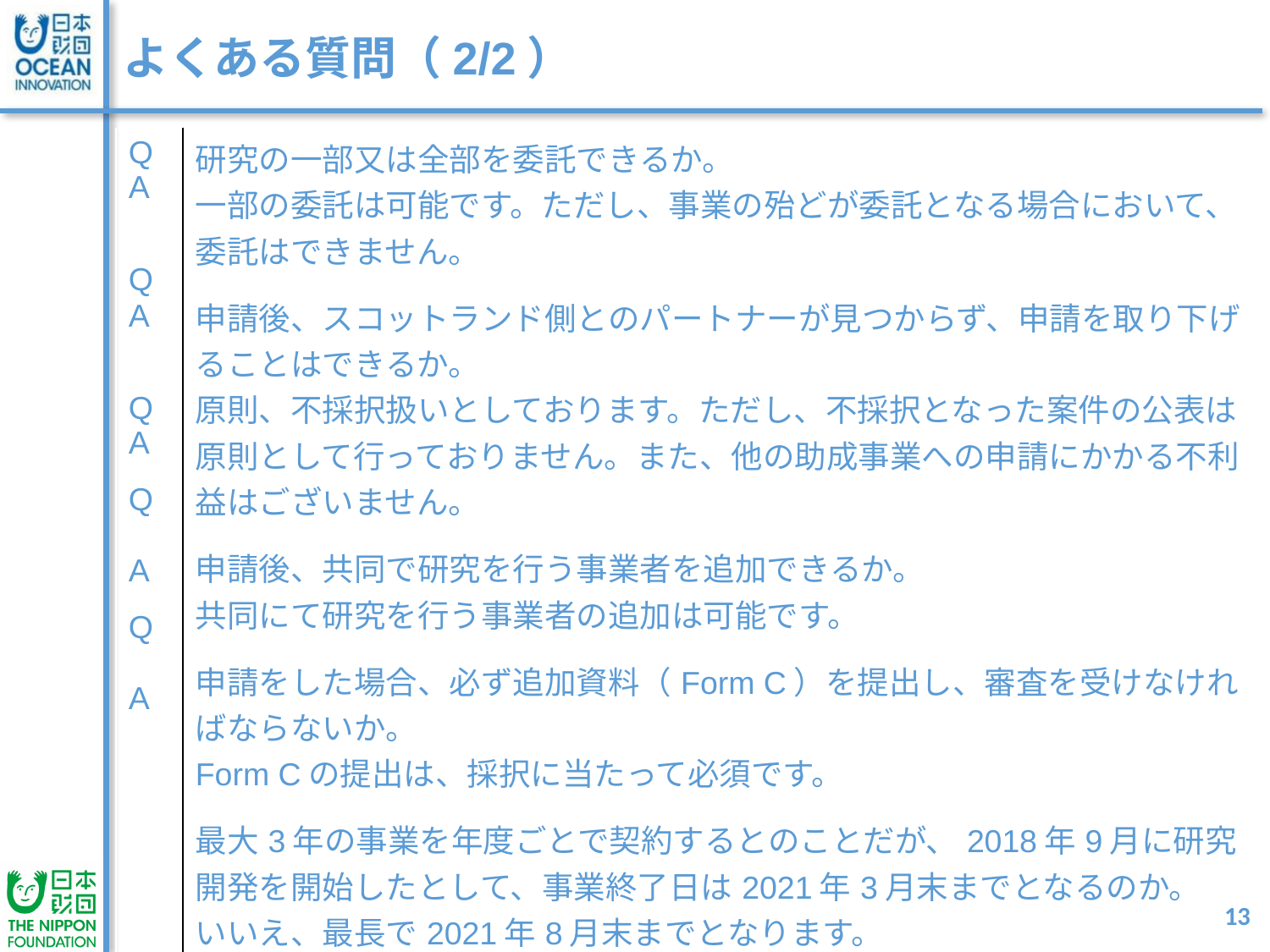

# よくある質問（2/2）
| Q A Q A Q A Q A Q A | 研究の一部又は全部を委託できるか。 一部の委託は可能です。ただし、事業の殆どが委託となる場合において、委託はできません。 申請後、スコットランド側とのパートナーが見つからず、申請を取り下げることはできるか。 原則、不採択扱いとしております。ただし、不採択となった案件の公表は原則として行っておりません。また、他の助成事業への申請にかかる不利益はございません。 申請後、共同で研究を行う事業者を追加できるか。 共同にて研究を行う事業者の追加は可能です。 申請をした場合、必ず追加資料（Form C）を提出し、審査を受けなければならないか。 Form Cの提出は、採択に当たって必須です。 最大3年の事業を年度ごとで契約するとのことだが、2018年9月に研究開発を開始したとして、事業終了日は2021年3月末までとなるのか。 いいえ、最長で2021年8月末までとなります。 |
| --- | --- |